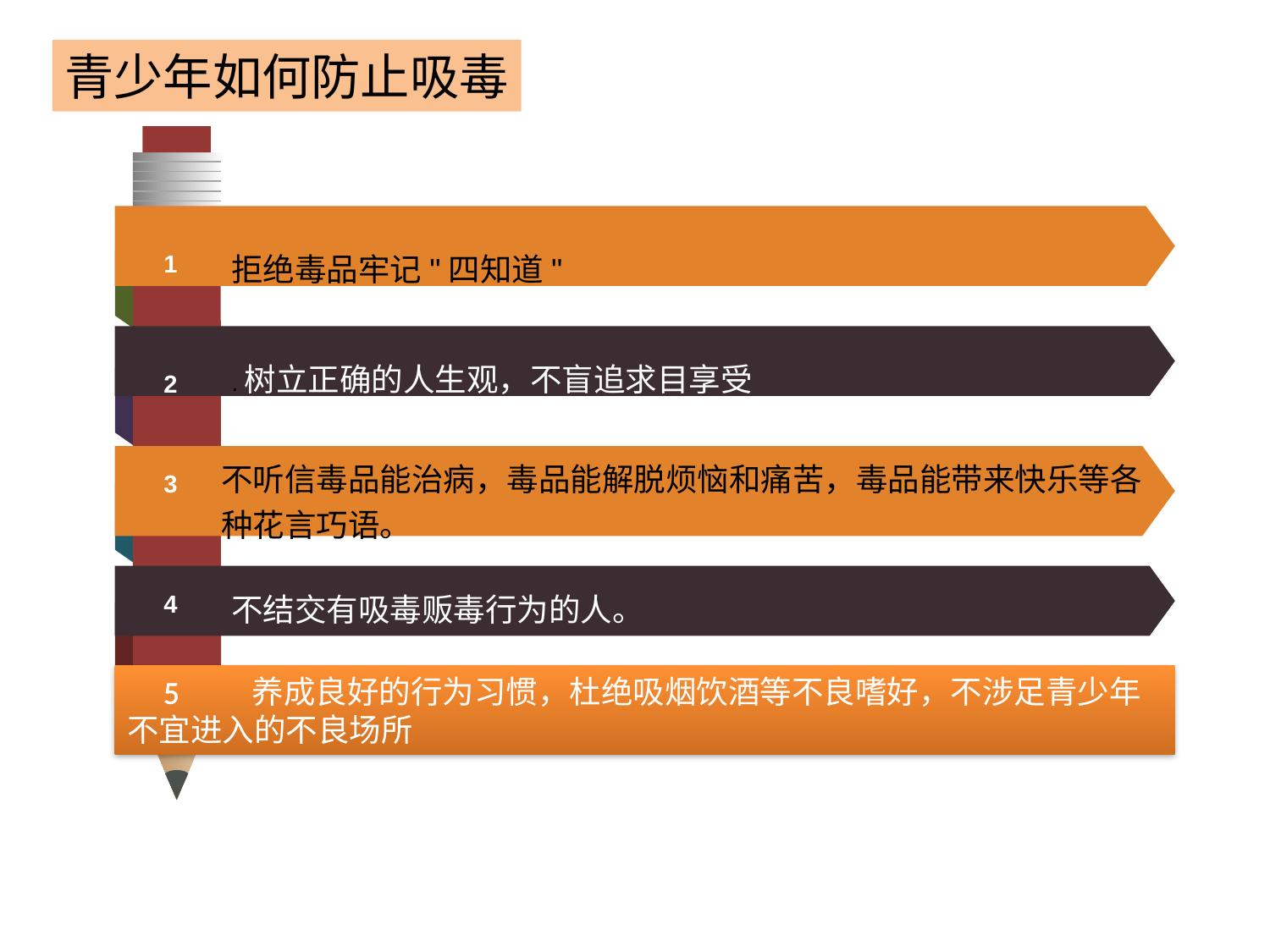

青少年如何防止吸毒

拒绝毒品牢记"四知道"
1

.树立正确的人生观，不盲追求目享受
2

不听信毒品能治病，毒品能解脱烦恼和痛苦，毒品能带来快乐等各种花言巧语。
3

不结交有吸毒贩毒行为的人。
4

点击添加文本
点击添加文本
点击添加文本
     5         养成良好的行为习惯，杜绝吸烟饮酒等不良嗜好，不涉足青少年不宜进入的不良场所
点击添加文本